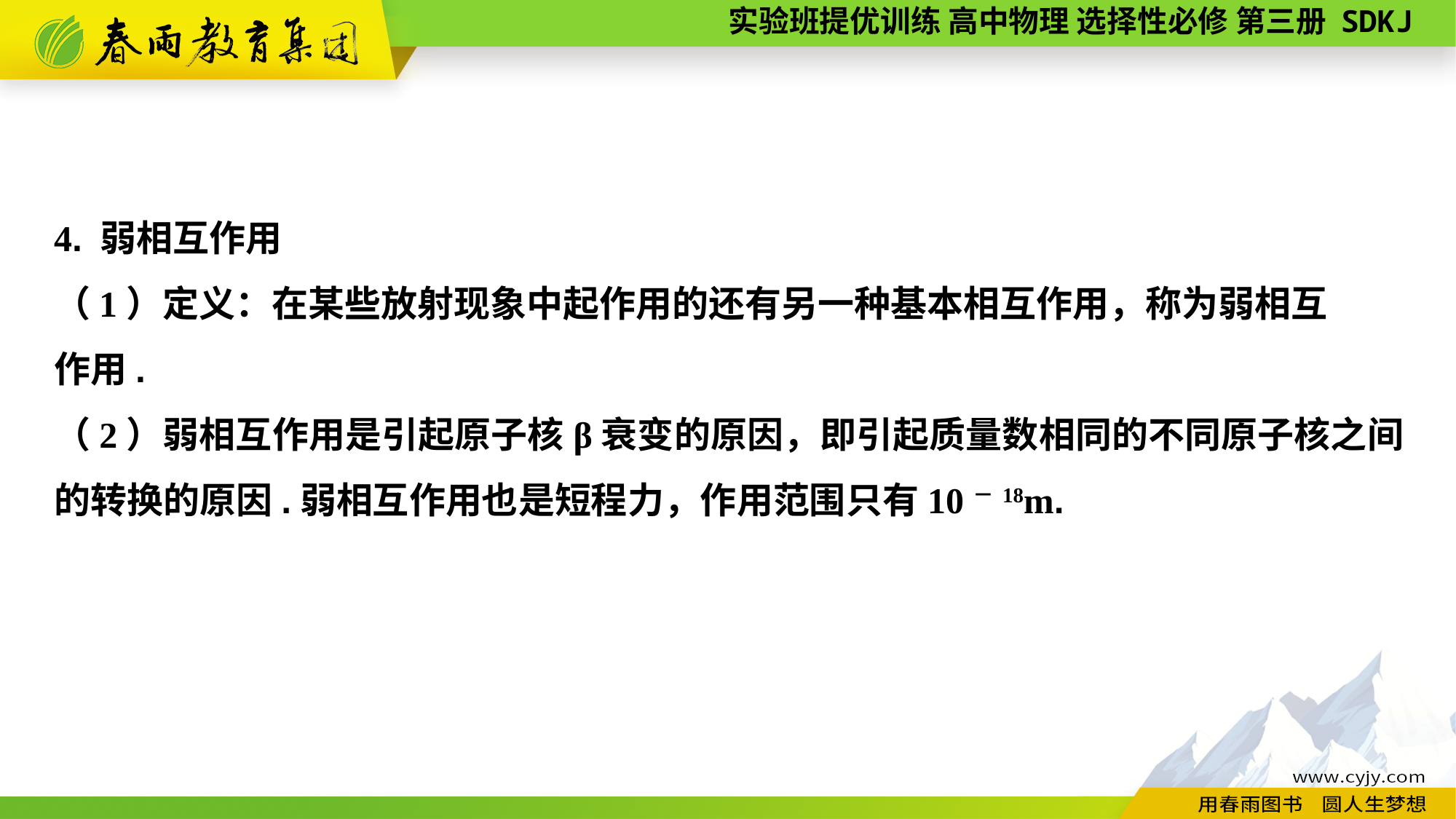

4. 弱相互作用
（1）定义：在某些放射现象中起作用的还有另一种基本相互作用，称为弱相互
作用.
（2）弱相互作用是引起原子核β衰变的原因，即引起质量数相同的不同原子核之间的转换的原因.弱相互作用也是短程力，作用范围只有10－18m.